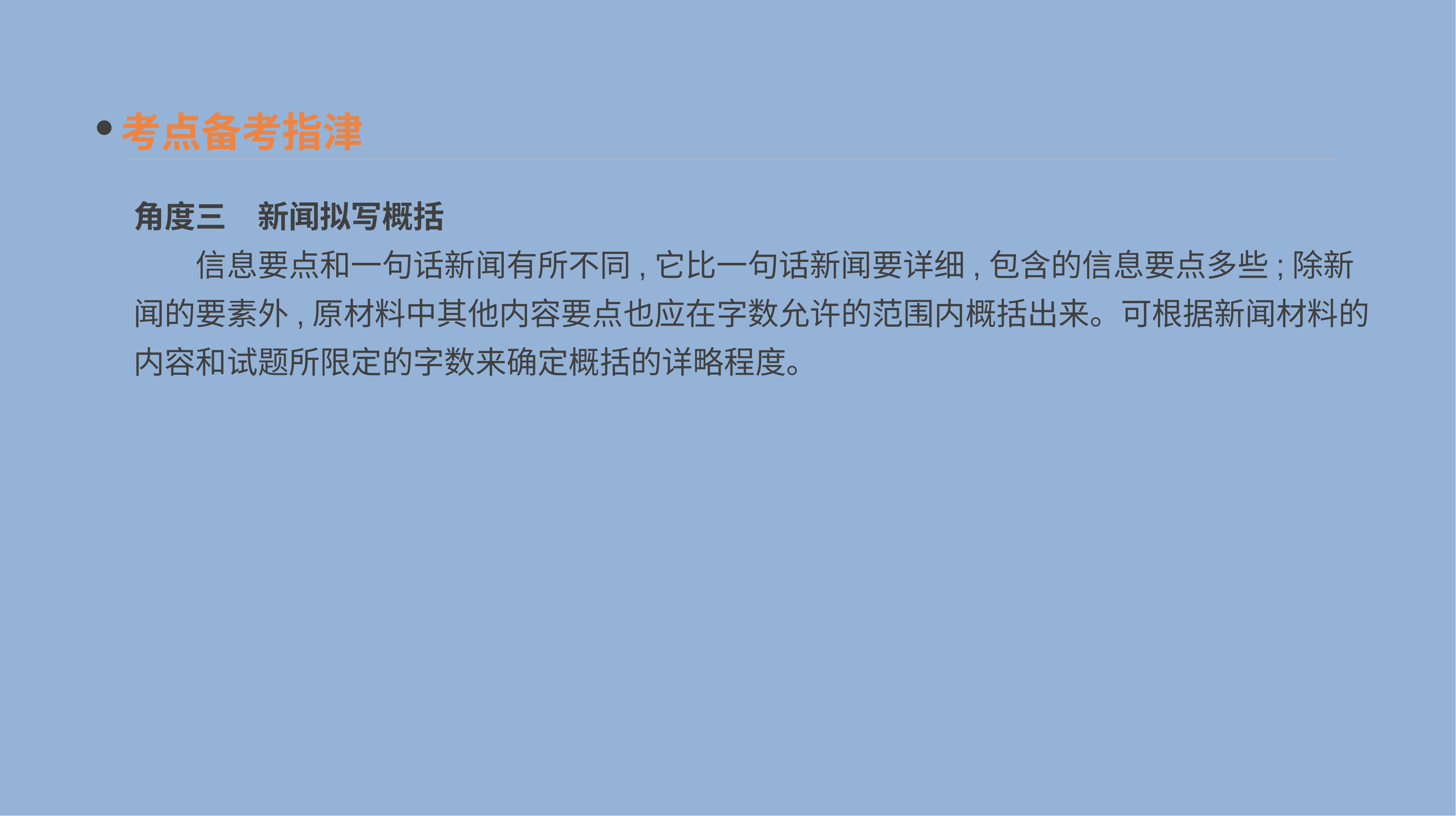

考点备考指津

角度三　新闻拟写概括
　　信息要点和一句话新闻有所不同,它比一句话新闻要详细,包含的信息要点多些;除新闻的要素外,原材料中其他内容要点也应在字数允许的范围内概括出来。可根据新闻材料的内容和试题所限定的字数来确定概括的详略程度。